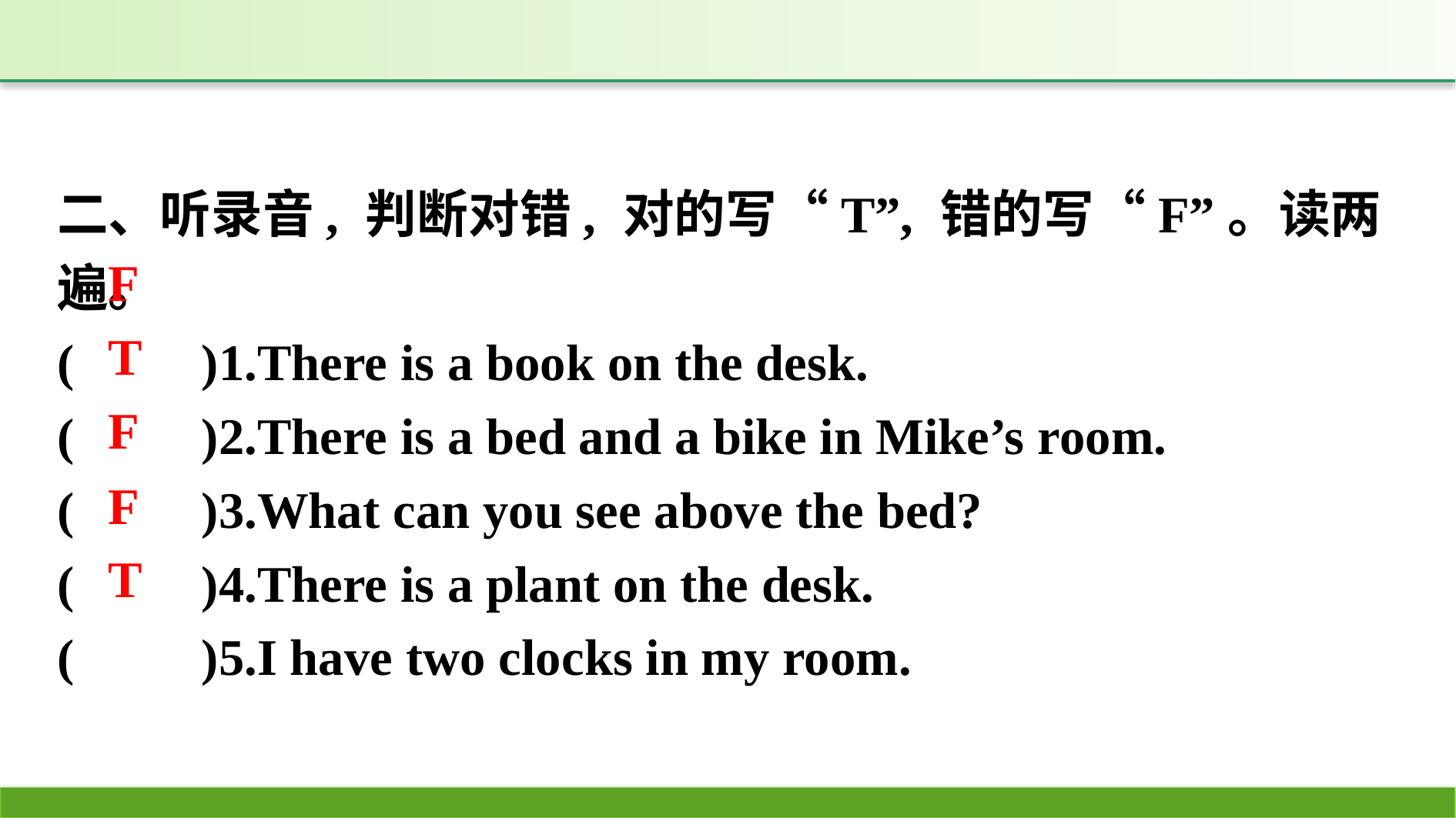

二、听录音, 判断对错, 对的写“T”, 错的写“F”。读两遍。
(　　)1.There is a book on the desk.
(　　)2.There is a bed and a bike in Mike’s room.
(　　)3.What can you see above the bed?
(　　)4.There is a plant on the desk.
(　　)5.I have two clocks in my room.
F
T
F
F
T